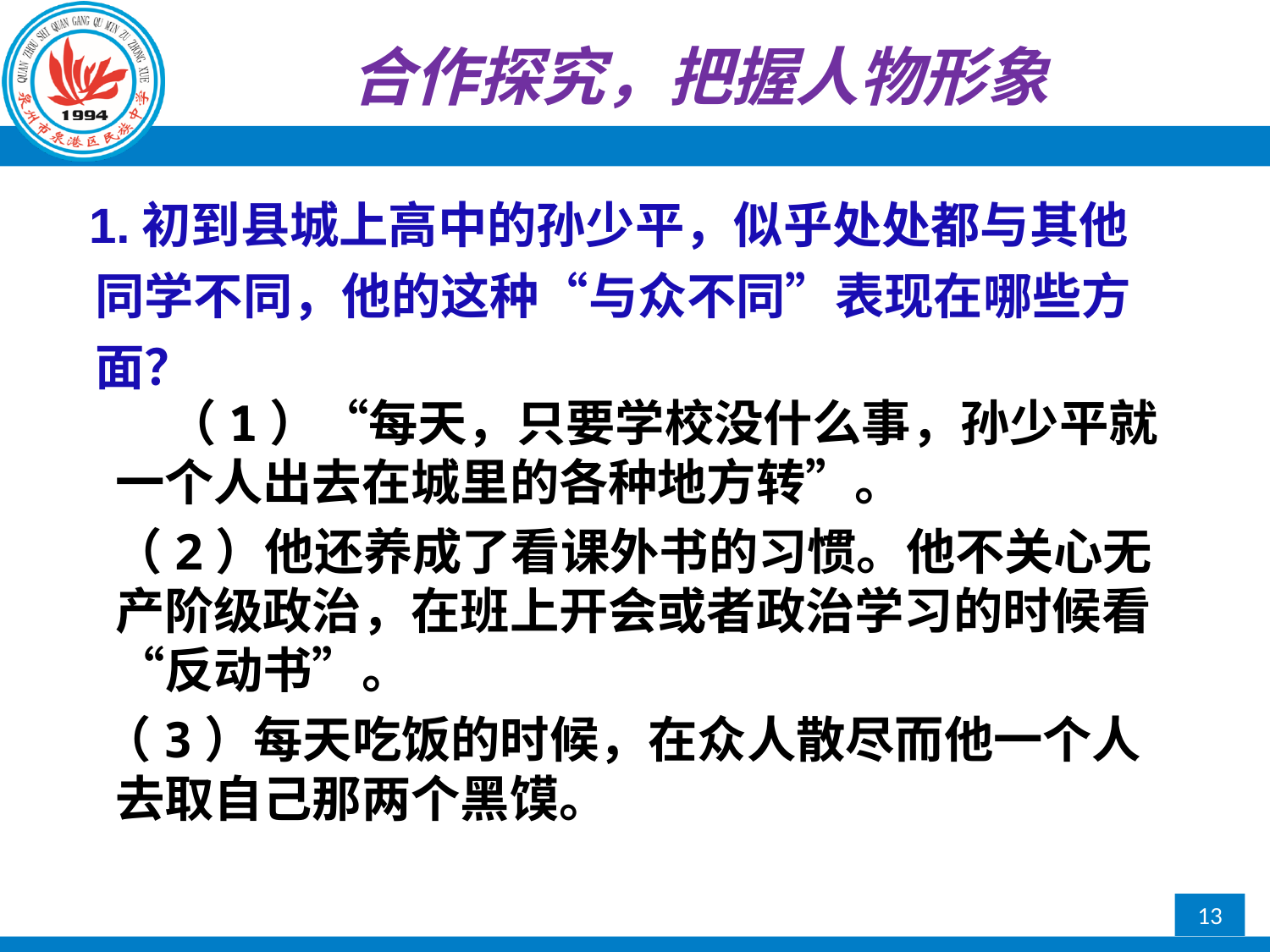

合作探究，把握人物形象
   1.初到县城上高中的孙少平，似乎处处都与其他同学不同，他的这种“与众不同”表现在哪些方面？
        （1）“每天，只要学校没什么事，孙少平就一个人出去在城里的各种地方转”。
   （2）他还养成了看课外书的习惯。他不关心无产阶级政治，在班上开会或者政治学习的时候看“反动书”。
  （3）每天吃饭的时候，在众人散尽而他一个人去取自己那两个黑馍。